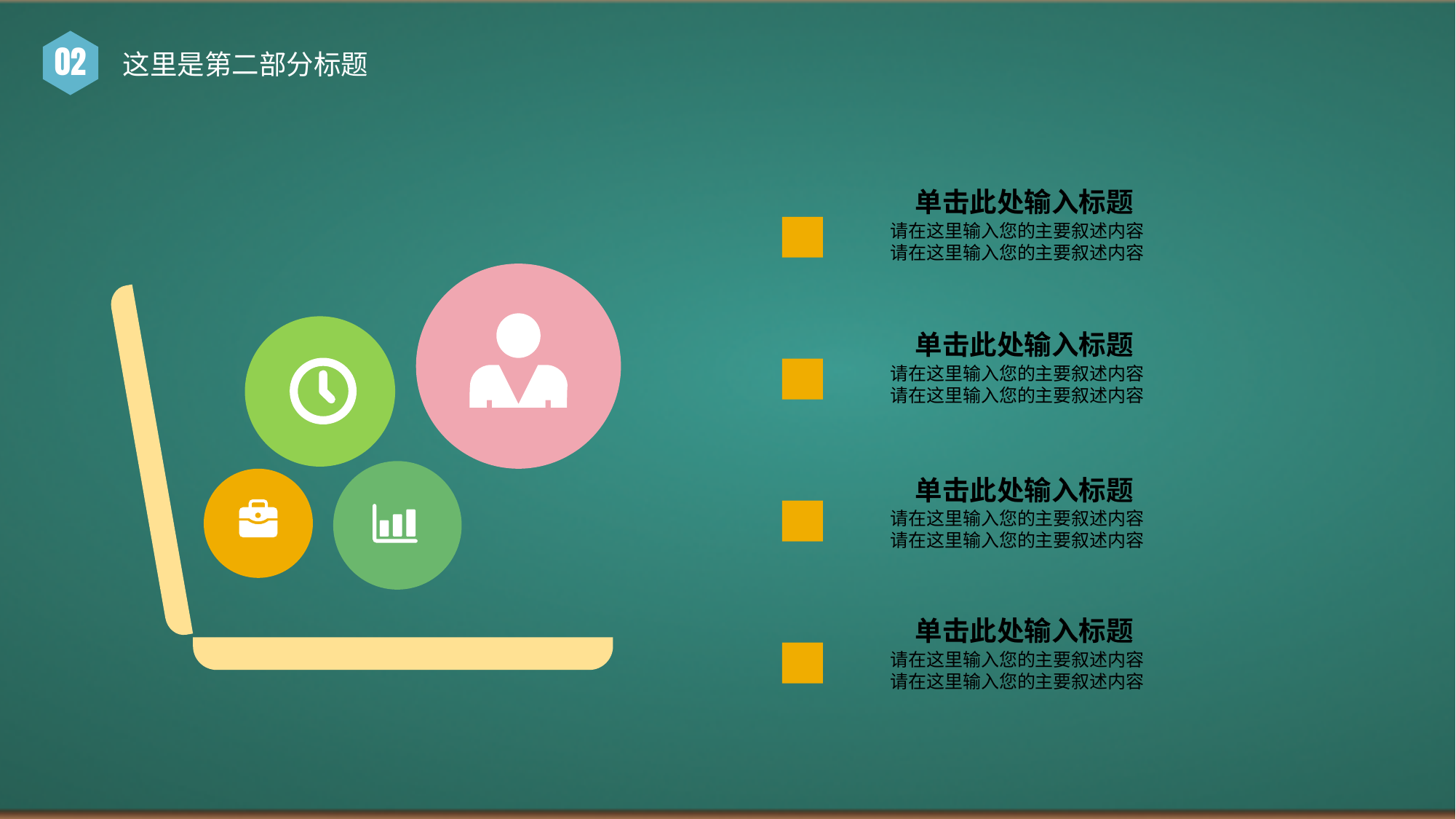

02
这里是第二部分标题
  单击此处输入标题
请在这里输入您的主要叙述内容
请在这里输入您的主要叙述内容

  单击此处输入标题
请在这里输入您的主要叙述内容
请在这里输入您的主要叙述内容

  单击此处输入标题
请在这里输入您的主要叙述内容
请在这里输入您的主要叙述内容

  单击此处输入标题
请在这里输入您的主要叙述内容
请在这里输入您的主要叙述内容